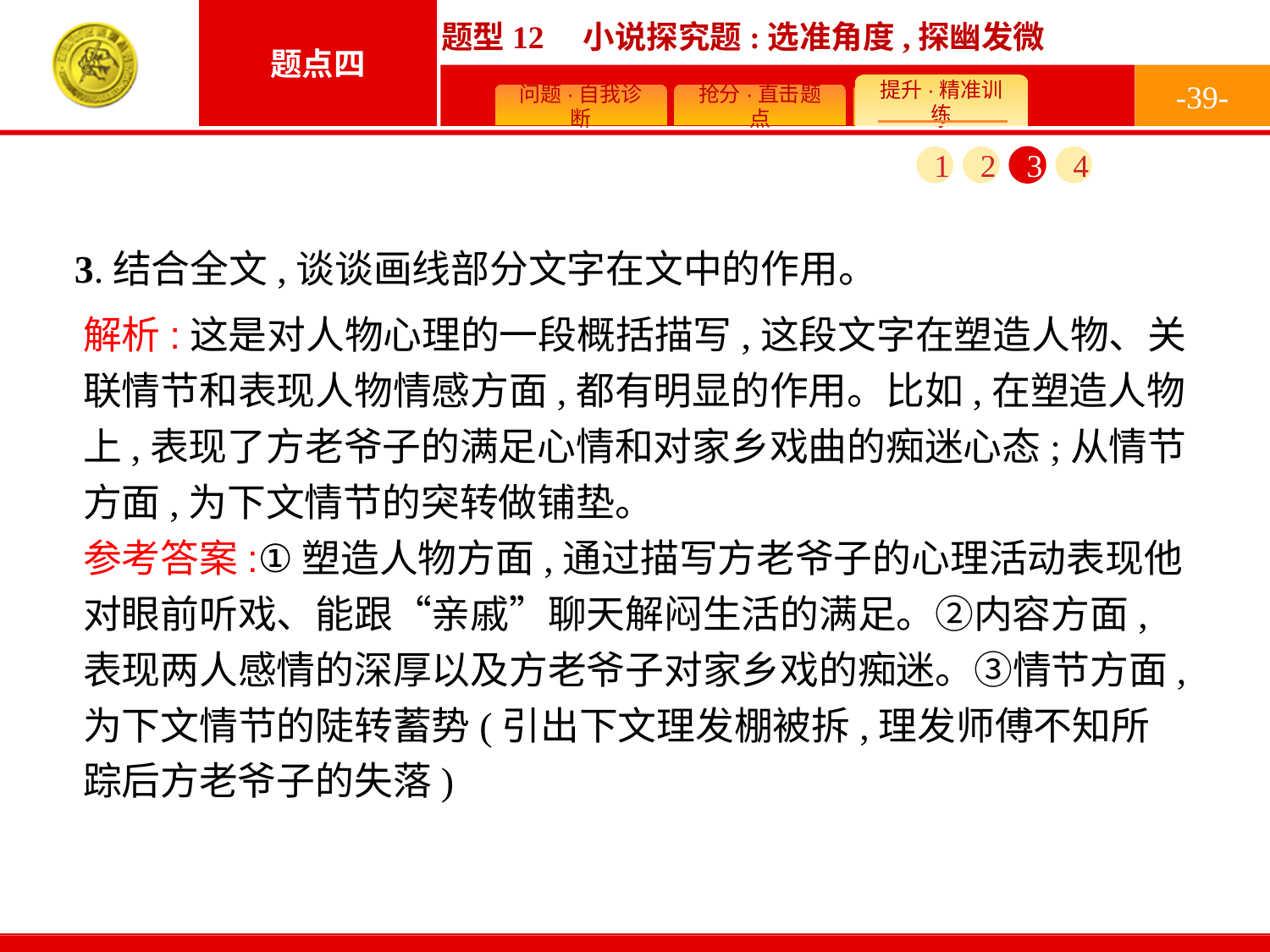

-39-
1
2
3
4
3.结合全文,谈谈画线部分文字在文中的作用。
解析:这是对人物心理的一段概括描写,这段文字在塑造人物、关联情节和表现人物情感方面,都有明显的作用。比如,在塑造人物上,表现了方老爷子的满足心情和对家乡戏曲的痴迷心态;从情节方面,为下文情节的突转做铺垫。
参考答案:①塑造人物方面,通过描写方老爷子的心理活动表现他对眼前听戏、能跟“亲戚”聊天解闷生活的满足。②内容方面,表现两人感情的深厚以及方老爷子对家乡戏的痴迷。③情节方面,为下文情节的陡转蓄势(引出下文理发棚被拆,理发师傅不知所踪后方老爷子的失落)